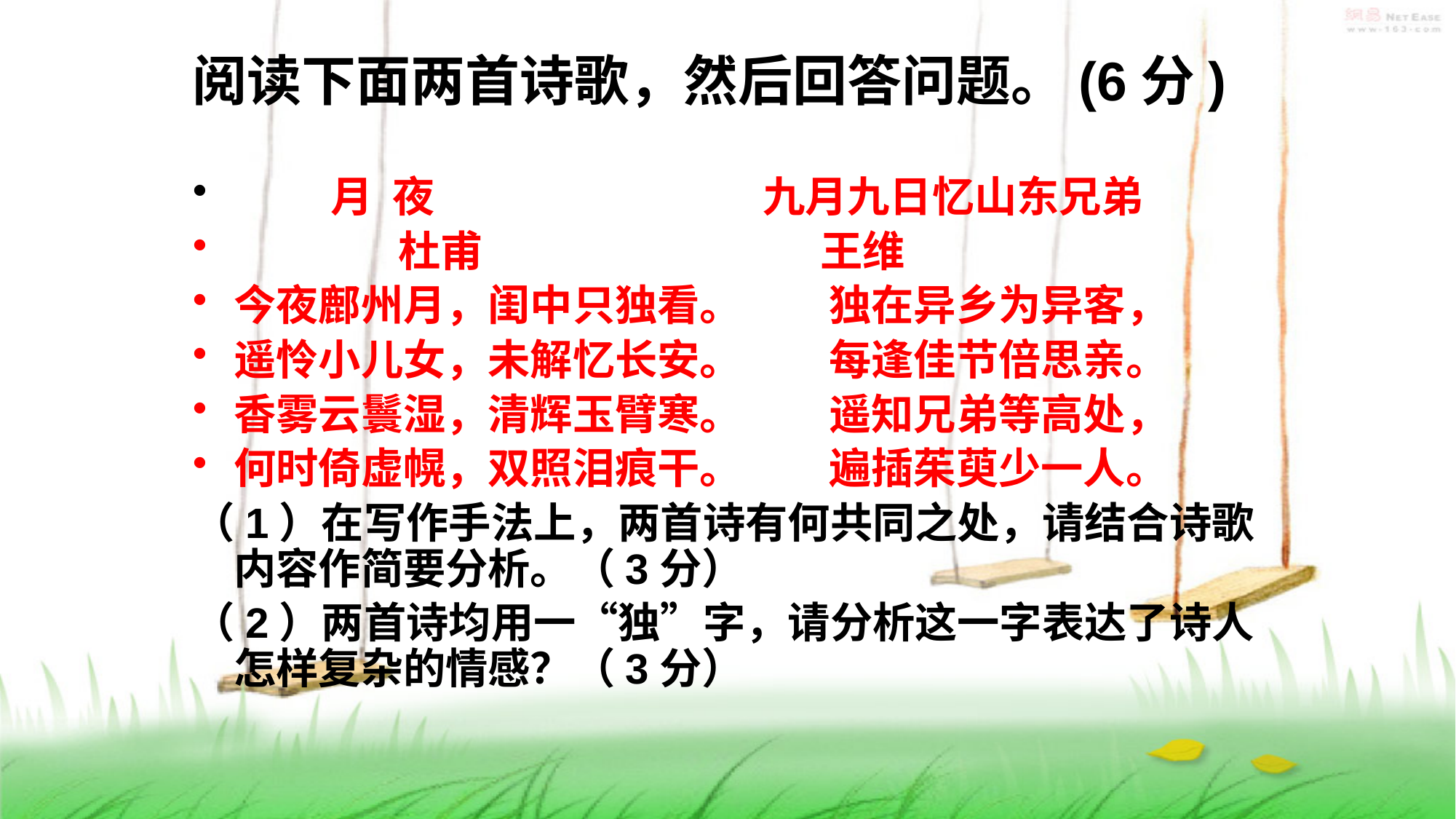

阅读下面两首诗歌，然后回答问题。(6分)

         月  夜                                  九月九日忆山东兄弟
                杜甫                                   王维
今夜鄜州月，闺中只独看。         独在异乡为异客，
遥怜小儿女，未解忆长安。         每逢佳节倍思亲。
香雾云鬟湿，清辉玉臂寒。         遥知兄弟等高处，
何时倚虚幌，双照泪痕干。         遍插茱萸少一人。
（1）在写作手法上，两首诗有何共同之处，请结合诗歌内容作简要分析。（3分）
（2）两首诗均用一“独”字，请分析这一字表达了诗人怎样复杂的情感？（3分）